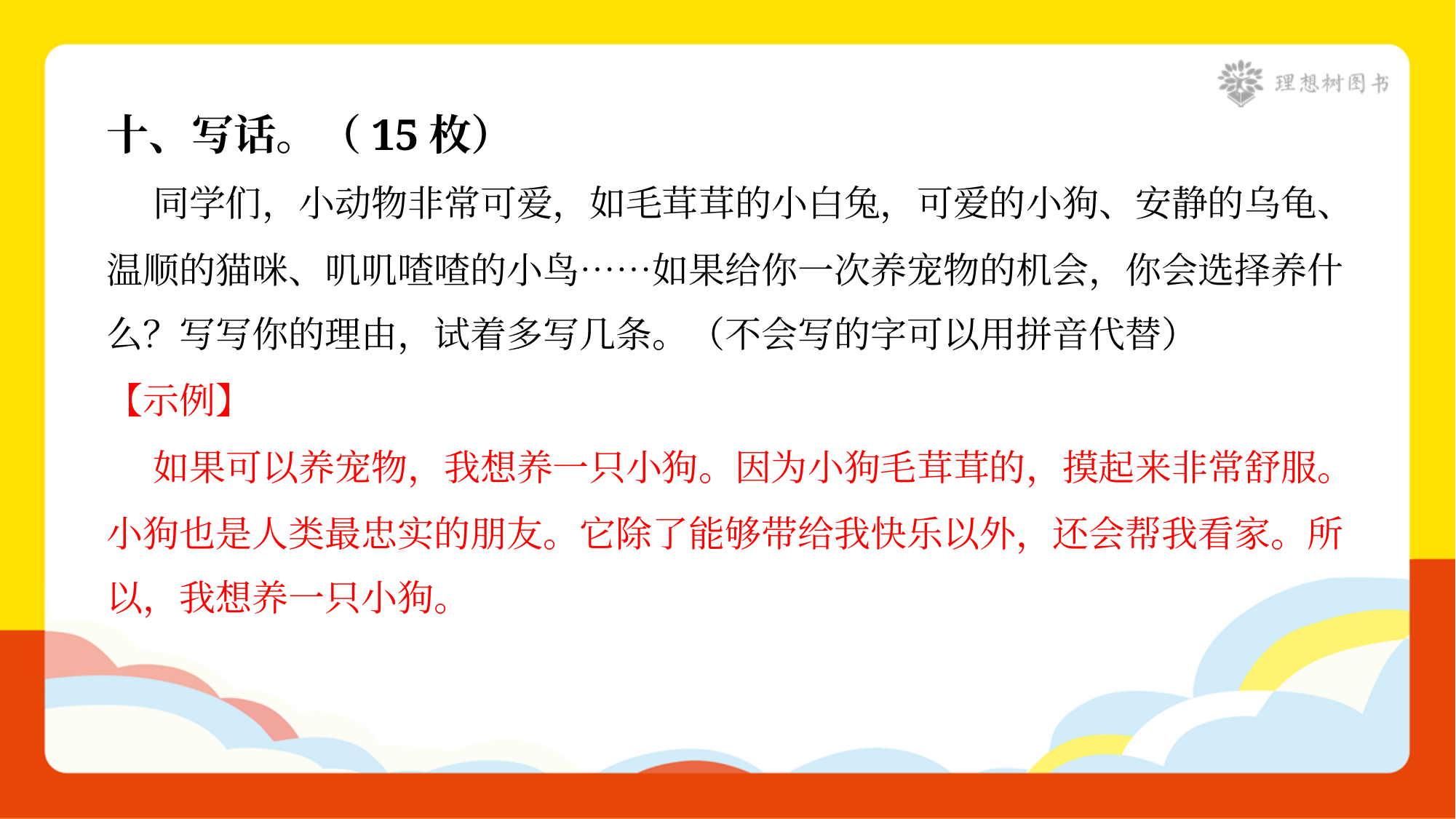

十、写话。（15枚）
    同学们，小动物非常可爱，如毛茸茸的小白兔，可爱的小狗、安静的乌龟、
温顺的猫咪、叽叽喳喳的小鸟……如果给你一次养宠物的机会，你会选择养什
么？写写你的理由，试着多写几条。（不会写的字可以用拼音代替）
【示例】
    如果可以养宠物，我想养一只小狗。因为小狗毛茸茸的，摸起来非常舒服。
小狗也是人类最忠实的朋友。它除了能够带给我快乐以外，还会帮我看家。所
以，我想养一只小狗。